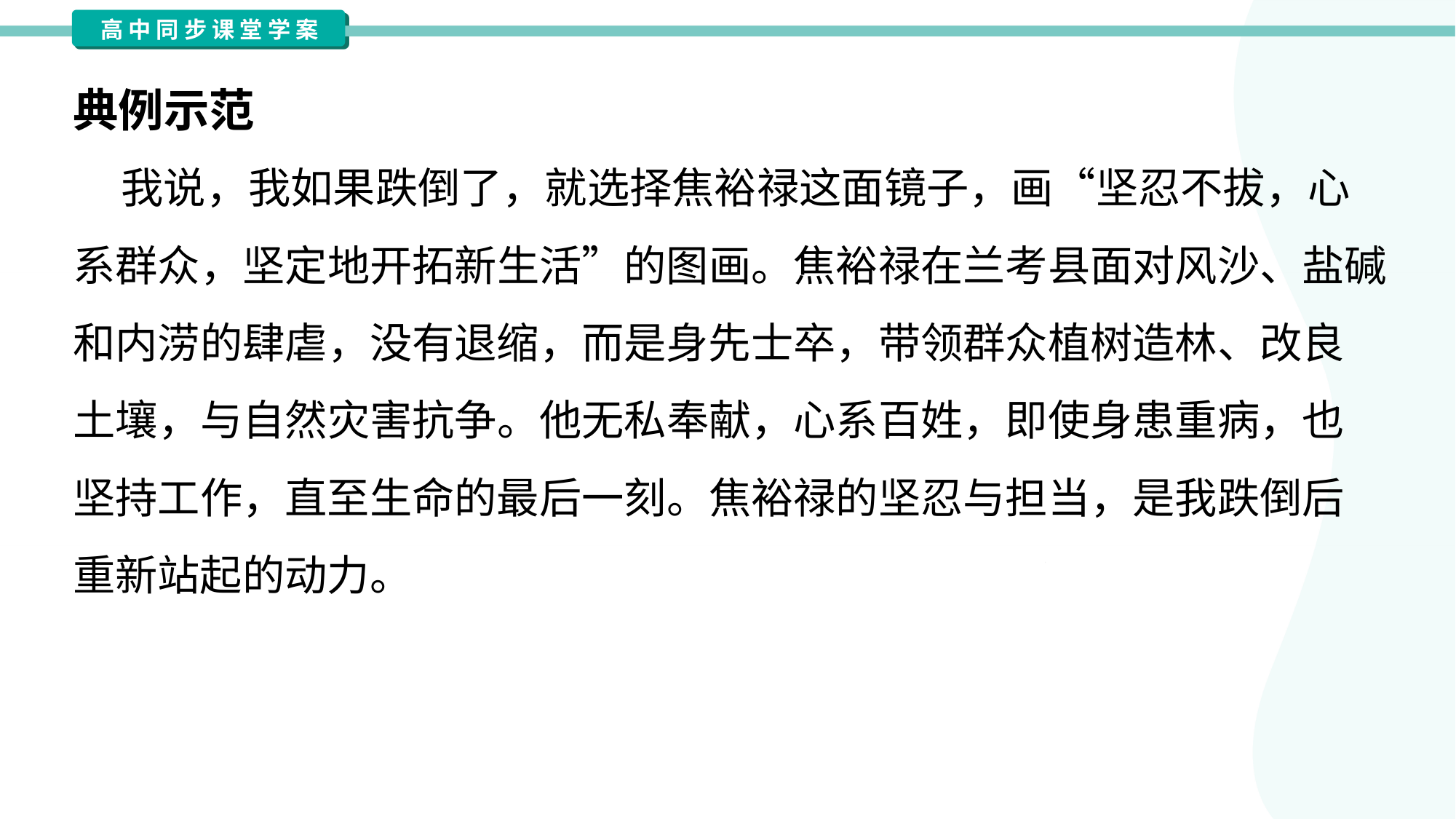

典例示范
    我说，我如果跌倒了，就选择焦裕禄这面镜子，画“坚忍不拔，心
系群众，坚定地开拓新生活”的图画。焦裕禄在兰考县面对风沙、盐碱
和内涝的肆虐，没有退缩，而是身先士卒，带领群众植树造林、改良
土壤，与自然灾害抗争。他无私奉献，心系百姓，即使身患重病，也
坚持工作，直至生命的最后一刻。焦裕禄的坚忍与担当，是我跌倒后
重新站起的动力。